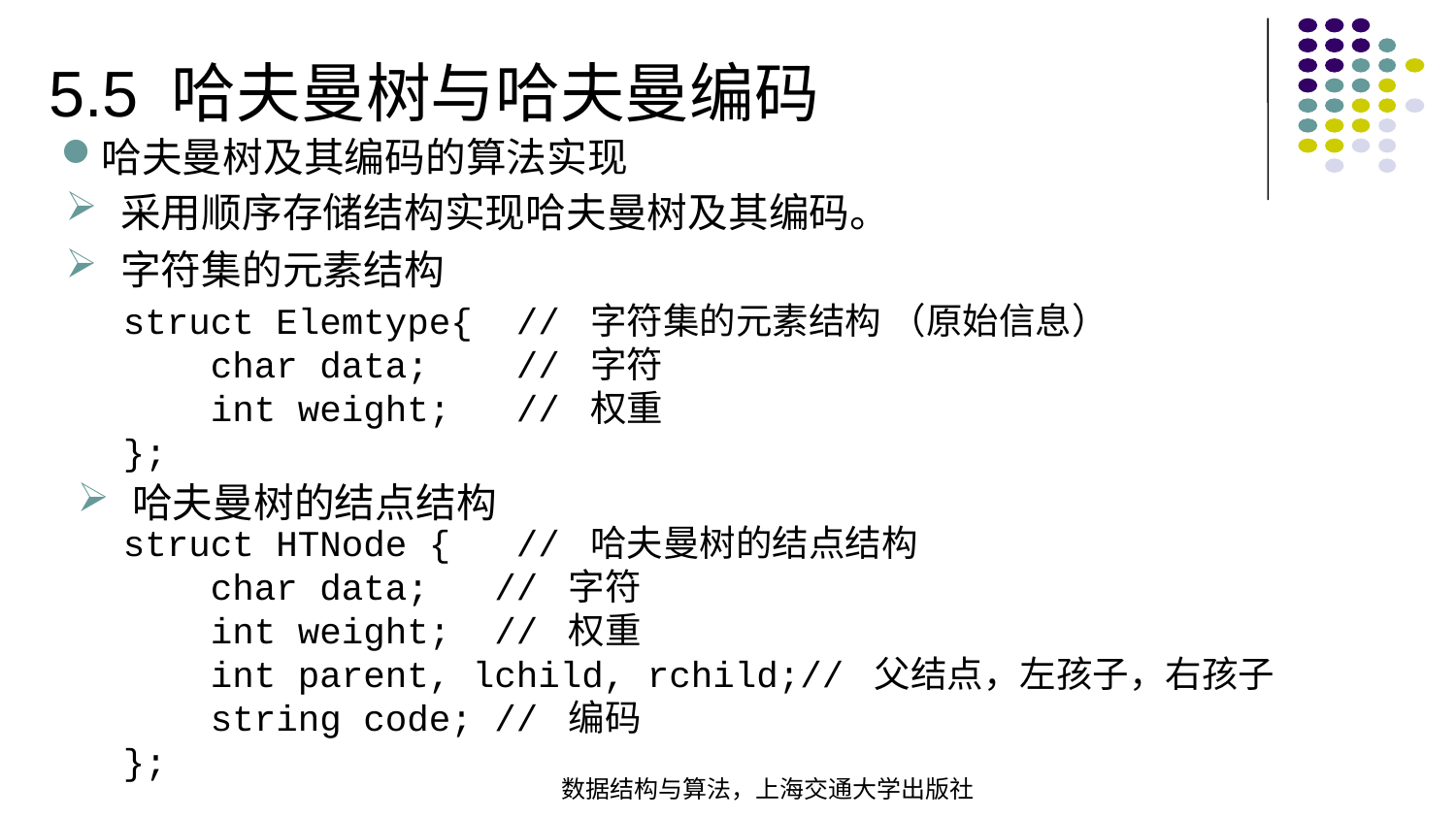

5.5 哈夫曼树与哈夫曼编码
哈夫曼树及其编码的算法实现
采用顺序存储结构实现哈夫曼树及其编码。
字符集的元素结构
struct Elemtype{  // 字符集的元素结构 （原始信息）    char data;    // 字符    int weight;   // 权重
};
哈夫曼树的结点结构
struct HTNode {   // 哈夫曼树的结点结构    char data;   // 字符    int weight;  // 权重    int parent, lchild, rchild;// 父结点，左孩子，右孩子    string code; // 编码};